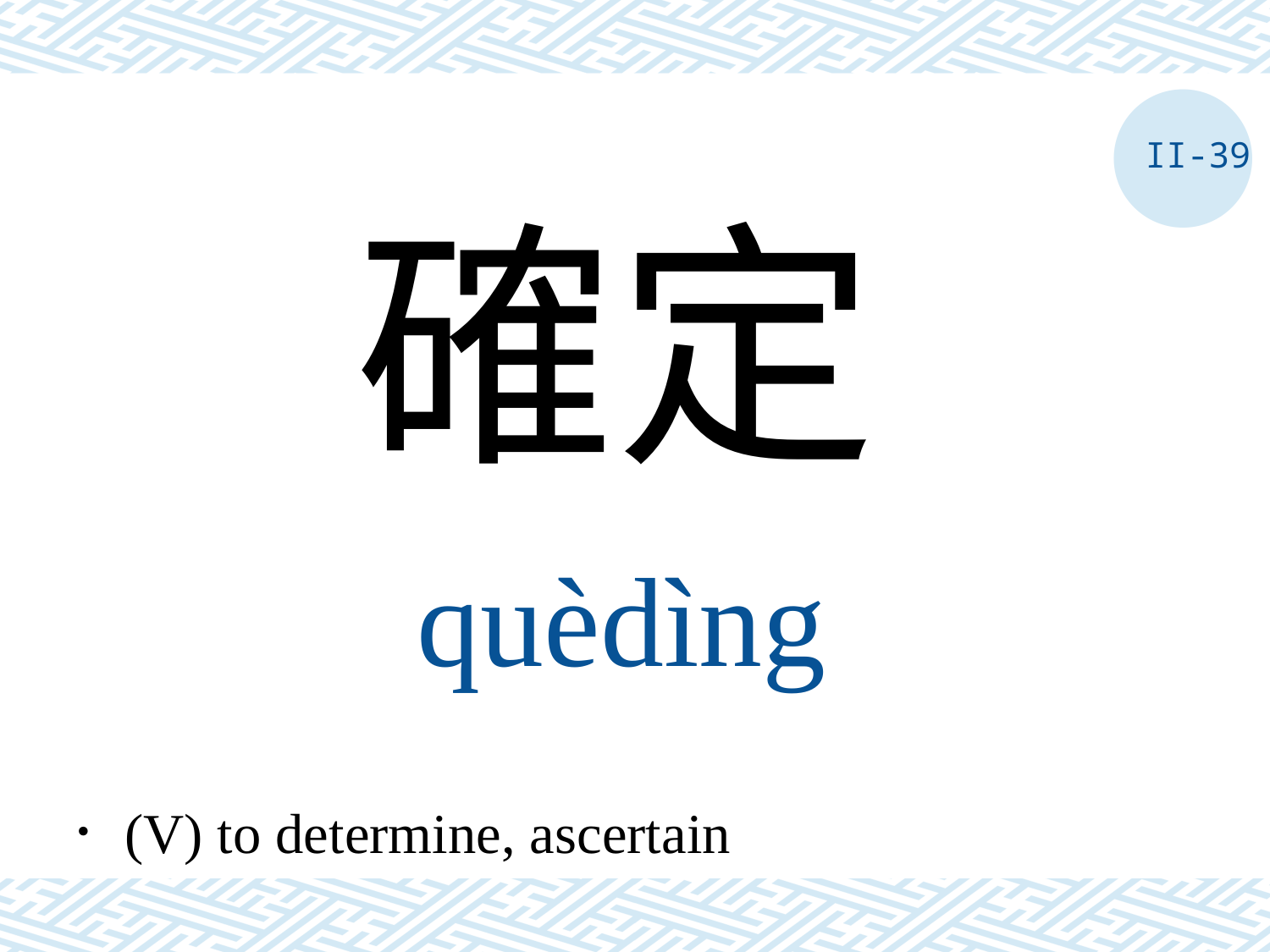

II-39

確定
quèdìng
．(V) to determine, ascertain